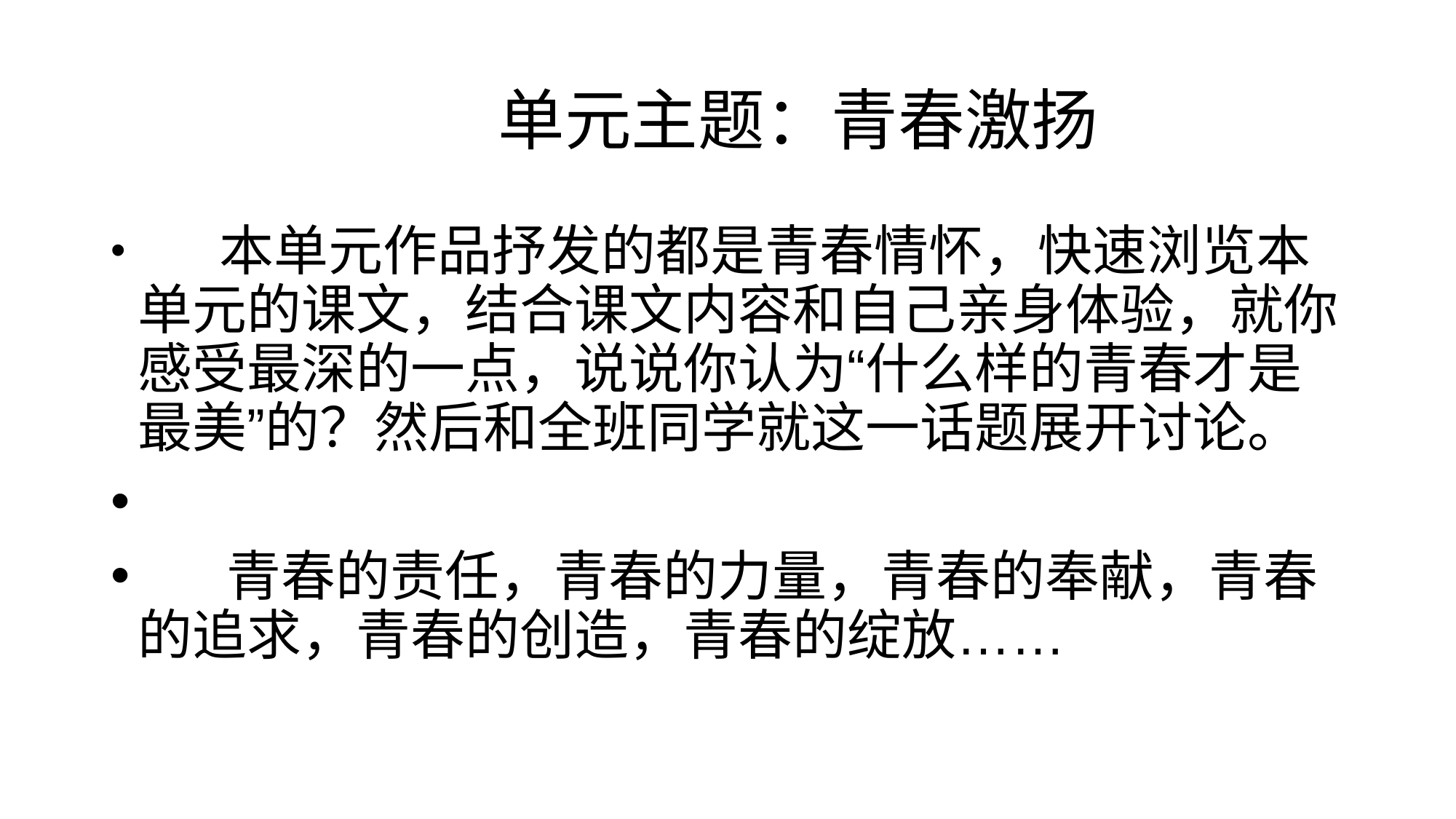

# 单元主题：青春激扬
      本单元作品抒发的都是青春情怀，快速浏览本单元的课文，结合课文内容和自己亲身体验，就你感受最深的一点，说说你认为“什么样的青春才是最美”的？然后和全班同学就这一话题展开讨论。

     青春的责任，青春的力量，青春的奉献，青春的追求，青春的创造，青春的绽放……